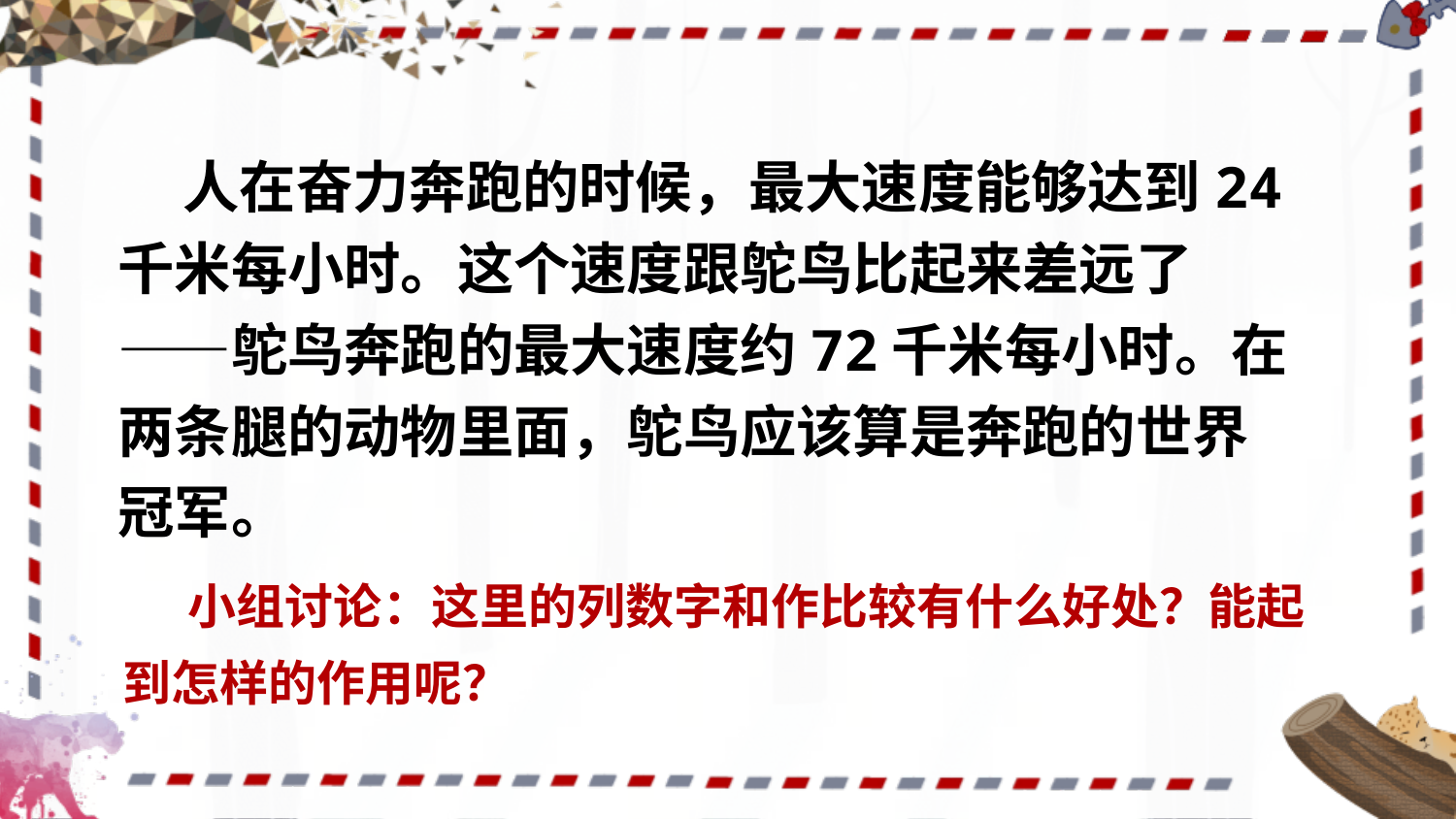

人在奋力奔跑的时候，最大速度能够达到24千米每小时。这个速度跟鸵鸟比起来差远了——鸵鸟奔跑的最大速度约72千米每小时。在两条腿的动物里面，鸵鸟应该算是奔跑的世界冠军。
    小组讨论：这里的列数字和作比较有什么好处？能起到怎样的作用呢？